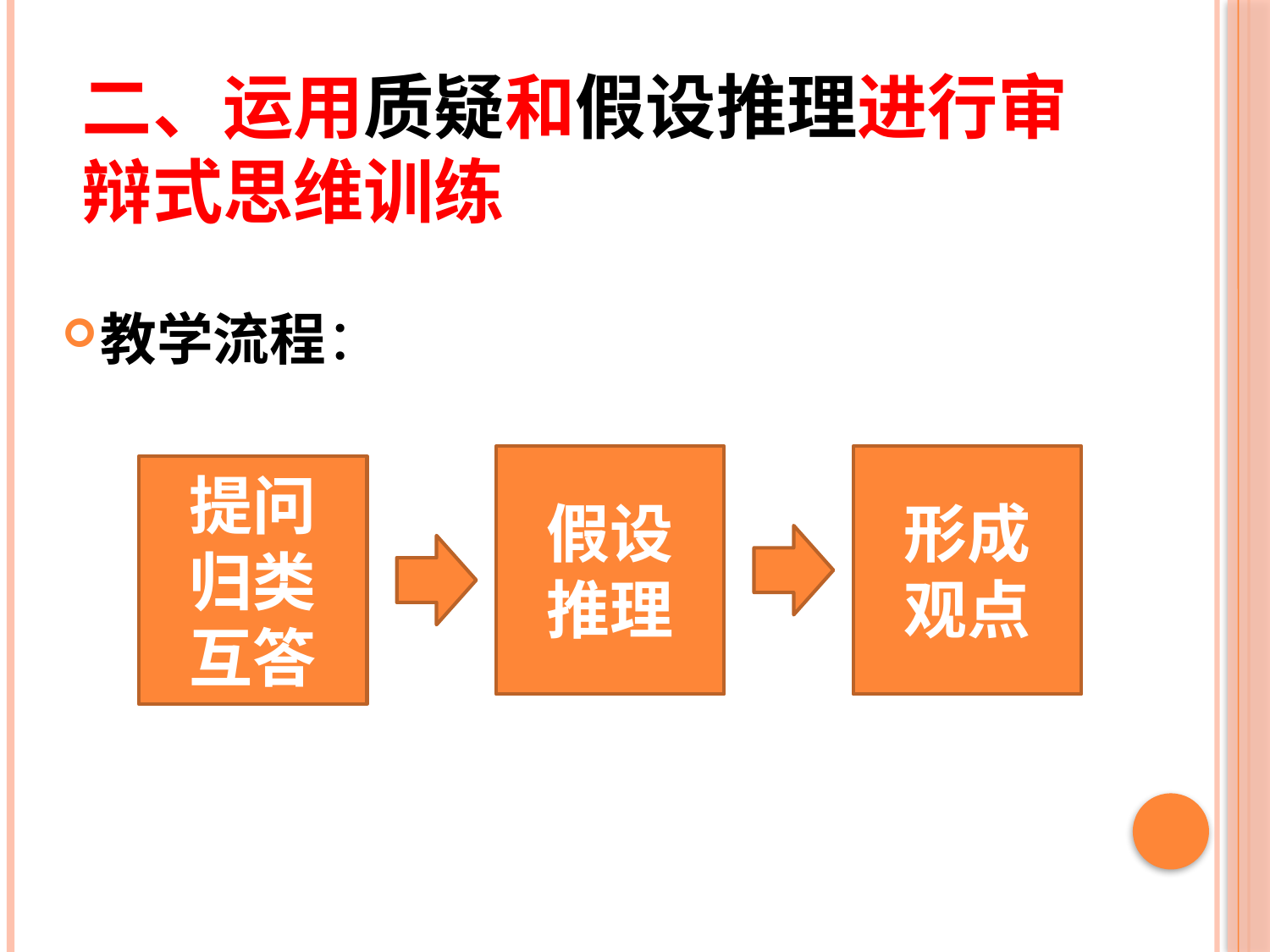

# 二、运用质疑和假设推理进行审辩式思维训练
教学流程：

假设
推理
形成
观点
提问
归类
互答